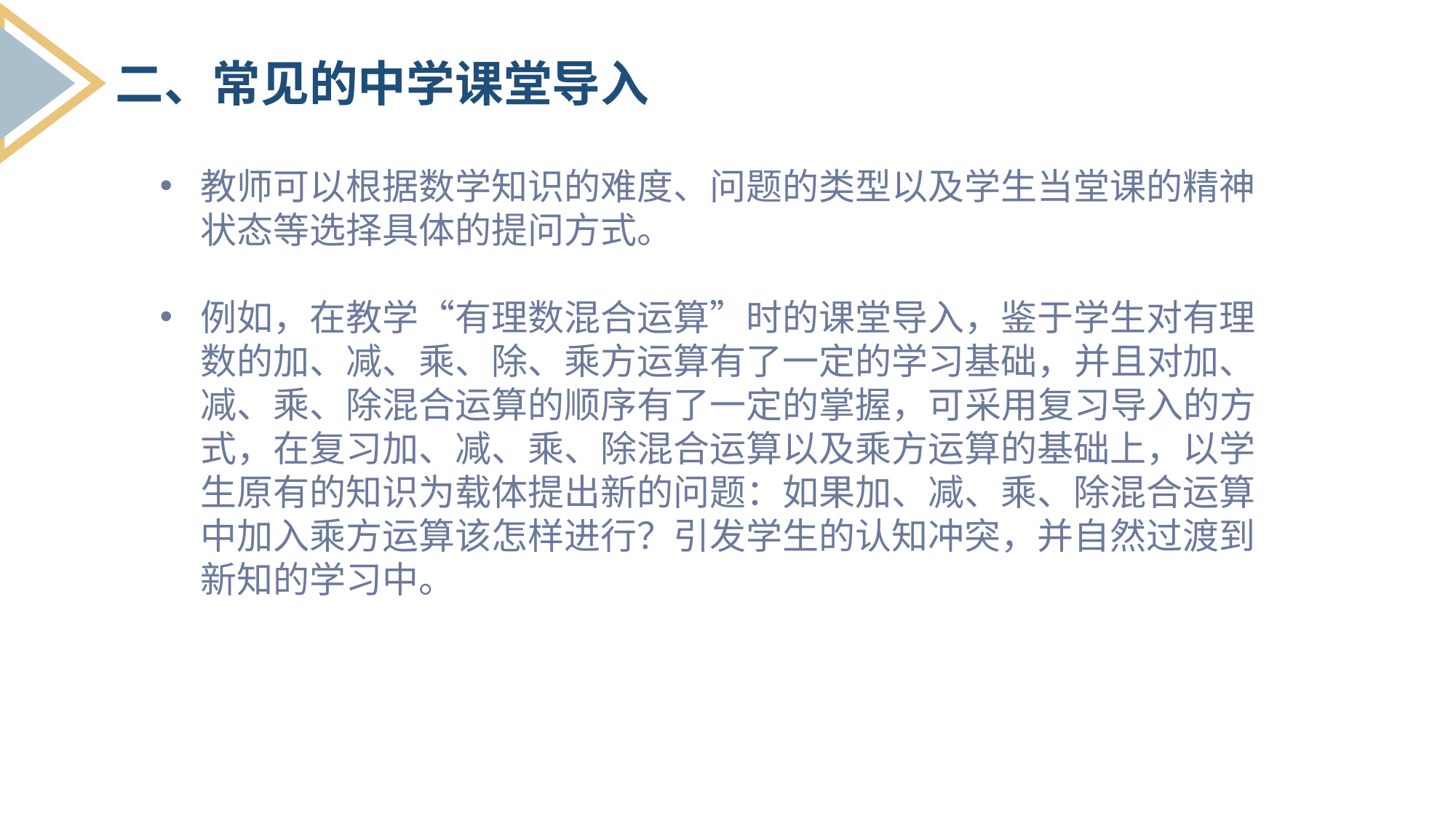

二、常见的中学课堂导入
教师可以根据数学知识的难度、问题的类型以及学生当堂课的精神状态等选择具体的提问方式。

例如，在教学“有理数混合运算”时的课堂导入，鉴于学生对有理数的加、减、乘、除、乘方运算有了一定的学习基础，并且对加、减、乘、除混合运算的顺序有了一定的掌握，可采用复习导入的方式，在复习加、减、乘、除混合运算以及乘方运算的基础上，以学生原有的知识为载体提出新的问题：如果加、减、乘、除混合运算中加入乘方运算该怎样进行？引发学生的认知冲突，并自然过渡到新知的学习中。